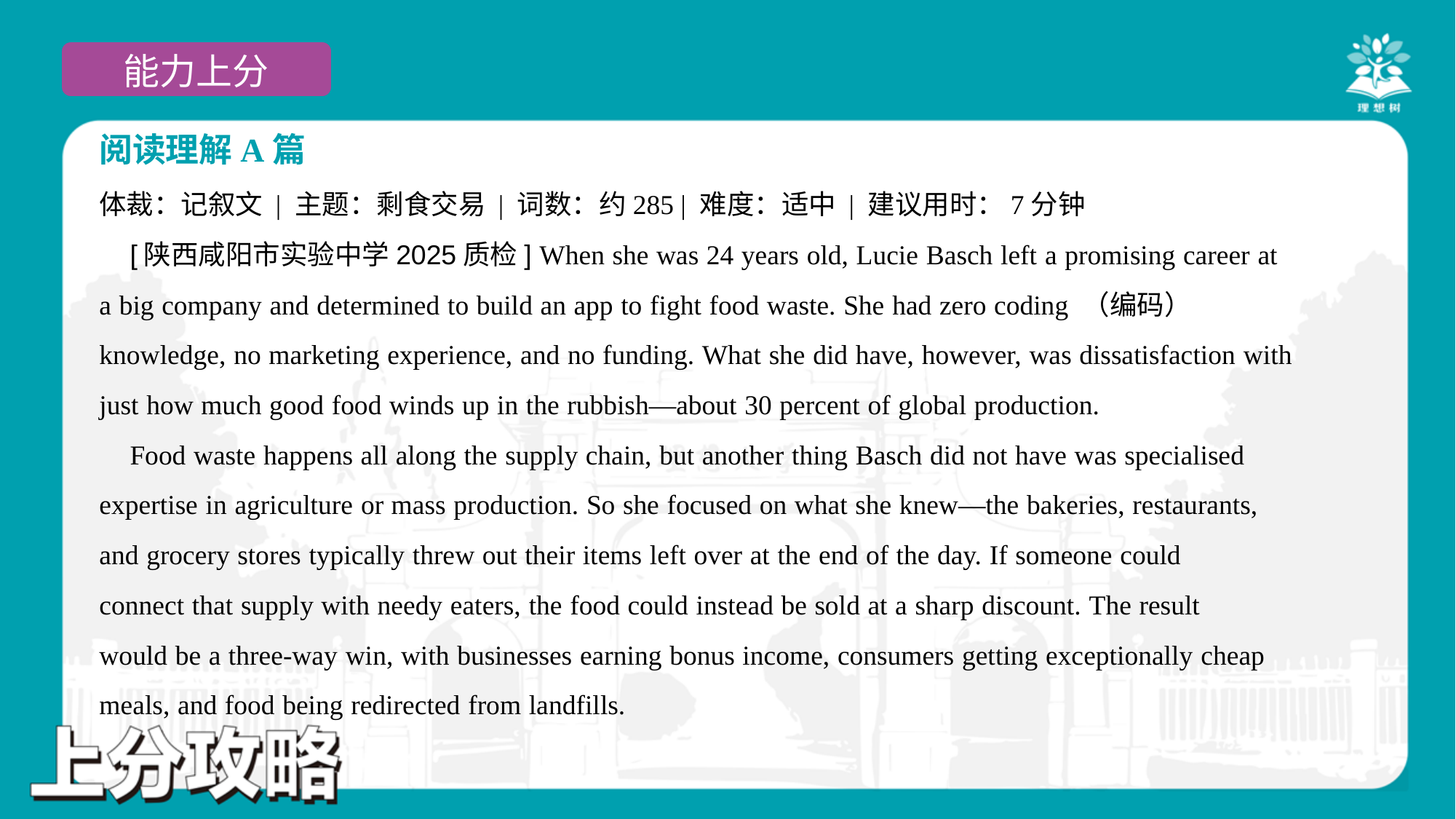

阅读理解A篇
体裁：记叙文 | 主题：剩食交易 | 词数：约285 | 难度：适中 | 建议用时：7分钟
    [陕西咸阳市实验中学2025质检] When she was 24 years old, Lucie Basch left a promising career at
a big company and determined to build an app to fight food waste. She had zero coding （编码）
knowledge, no marketing experience, and no funding. What she did have, however, was dissatisfaction with
just how much good food winds up in the rubbish—about 30 percent of global production.
    Food waste happens all along the supply chain, but another thing Basch did not have was specialised
expertise in agriculture or mass production. So she focused on what she knew—the bakeries, restaurants,
and grocery stores typically threw out their items left over at the end of the day. If someone could
connect that supply with needy eaters, the food could instead be sold at a sharp discount. The result
would be a three-way win, with businesses earning bonus income, consumers getting exceptionally cheap
meals, and food being redirected from landfills.